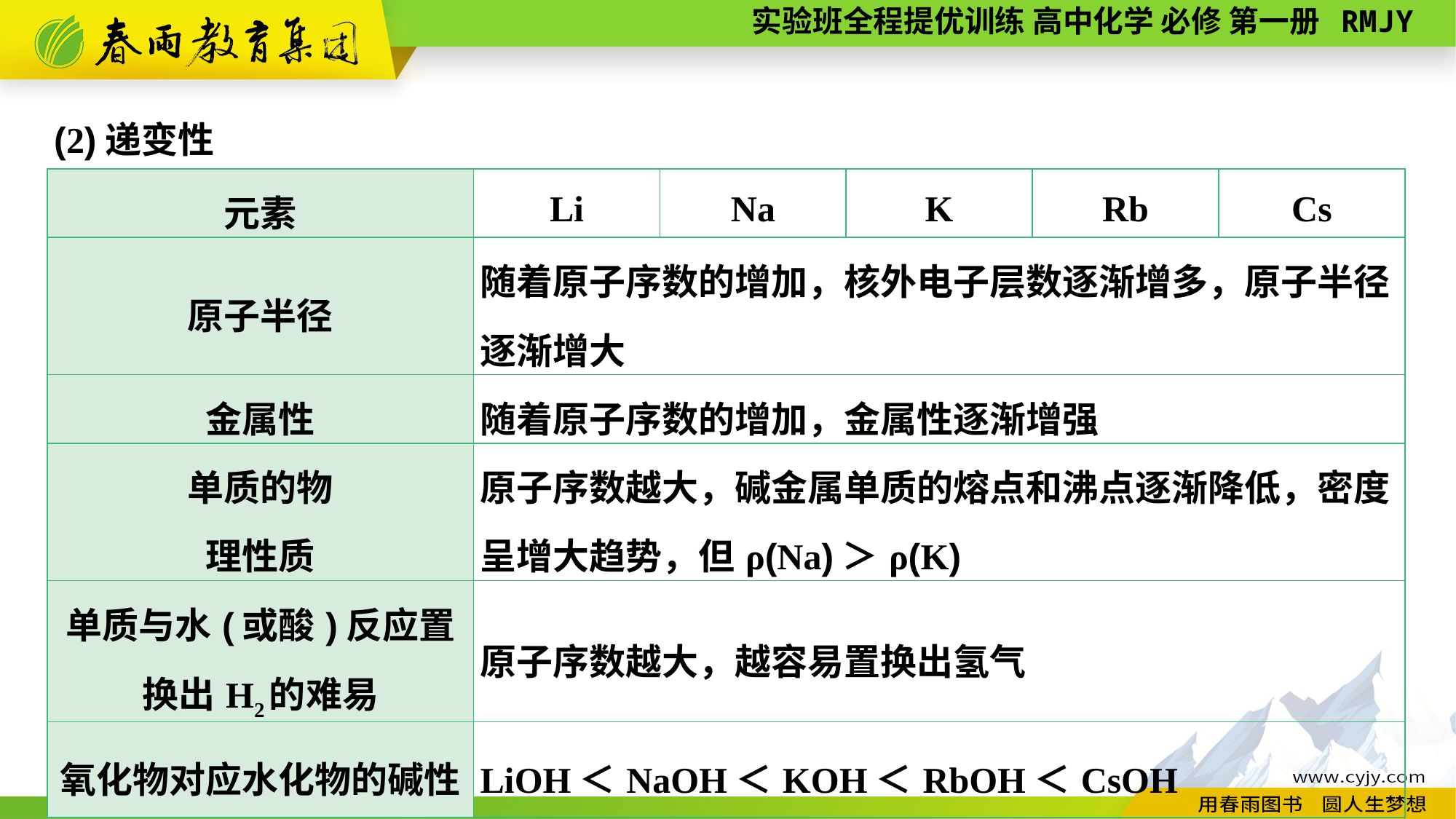

(2)递变性
| 元素 | Li | Na | K | Rb | Cs |
| --- | --- | --- | --- | --- | --- |
| 原子半径 | 随着原子序数的增加，核外电子层数逐渐增多，原子半径逐渐增大 |  |  |  |  |
| 金属性 | 随着原子序数的增加，金属性逐渐增强 |  |  |  |  |
| 单质的物 理性质 | 原子序数越大，碱金属单质的熔点和沸点逐渐降低，密度呈增大趋势，但ρ(Na)＞ρ(K) |  |  |  |  |
| 单质与水(或酸)反应置换出H2的难易 | 原子序数越大，越容易置换出氢气 |  |  |  |  |
| 氧化物对应水化物的碱性 | LiOH＜NaOH＜KOH＜RbOH＜CsOH |  |  |  |  |